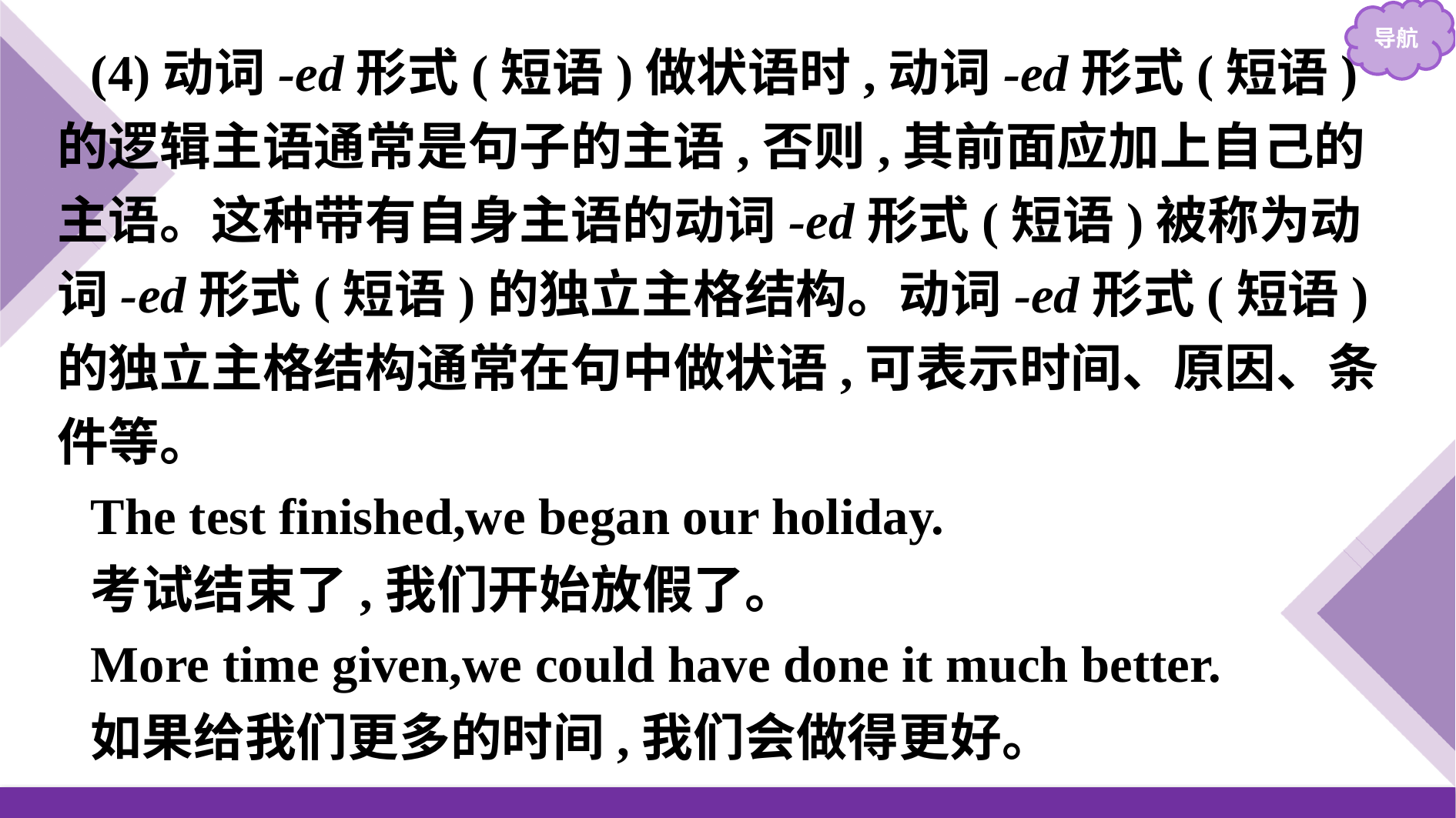

(4)动词-ed形式(短语)做状语时,动词-ed形式(短语)的逻辑主语通常是句子的主语,否则,其前面应加上自己的主语。这种带有自身主语的动词-ed形式(短语)被称为动词-ed形式(短语)的独立主格结构。动词-ed形式(短语)的独立主格结构通常在句中做状语,可表示时间、原因、条件等。
The test finished,we began our holiday.
考试结束了,我们开始放假了。
More time given,we could have done it much better.
如果给我们更多的时间,我们会做得更好。